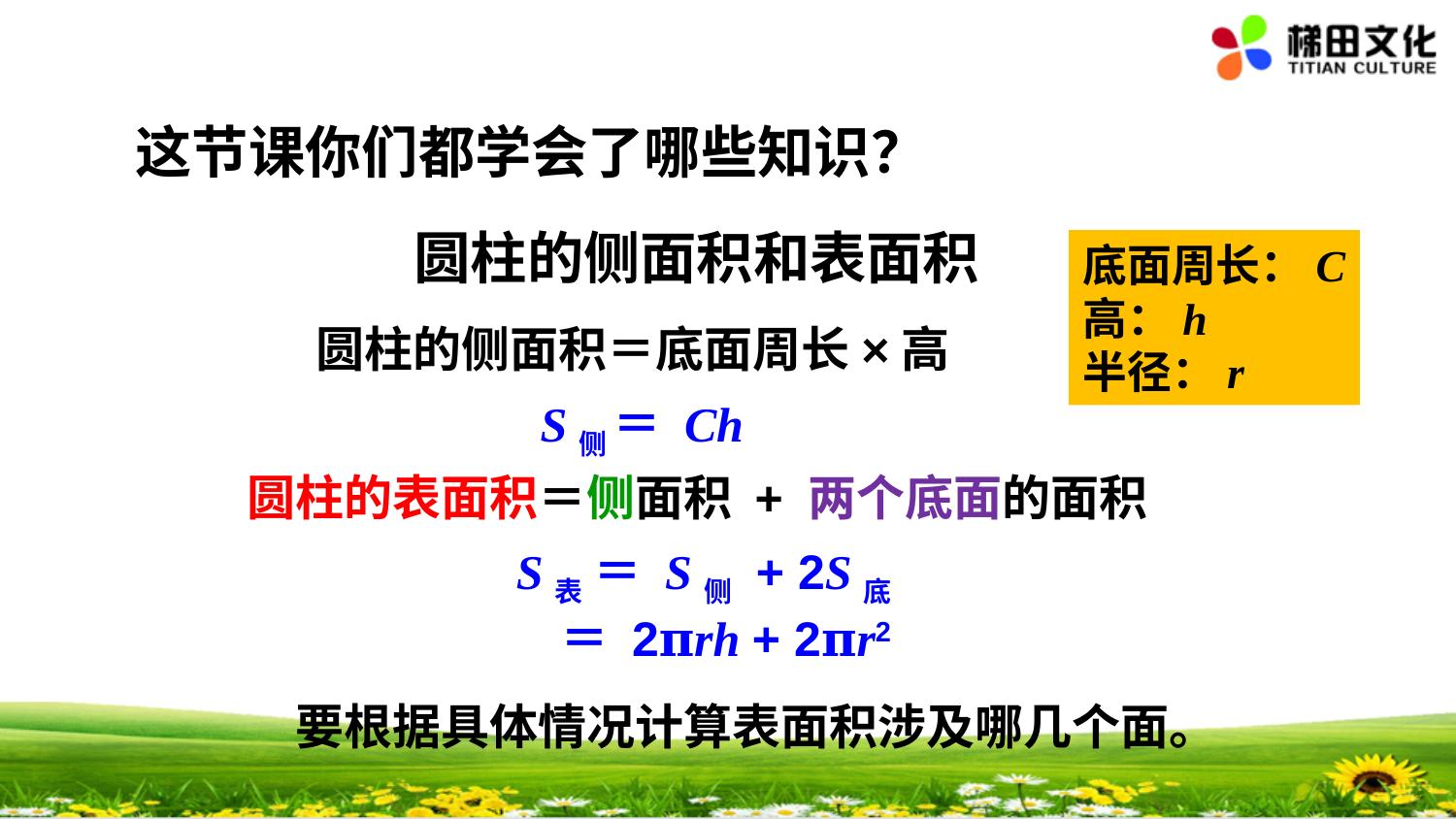

这节课你们都学会了哪些知识？
圆柱的侧面积和表面积
底面周长：C
高：h
半径：r
圆柱的侧面积＝底面周长×高
S侧 ＝ Ch
     圆柱的表面积＝侧面积 + 两个底面的面积
S表 ＝ S侧  + 2S底
   ＝ 2𝛑rh + 2𝛑r2
要根据具体情况计算表面积涉及哪几个面。